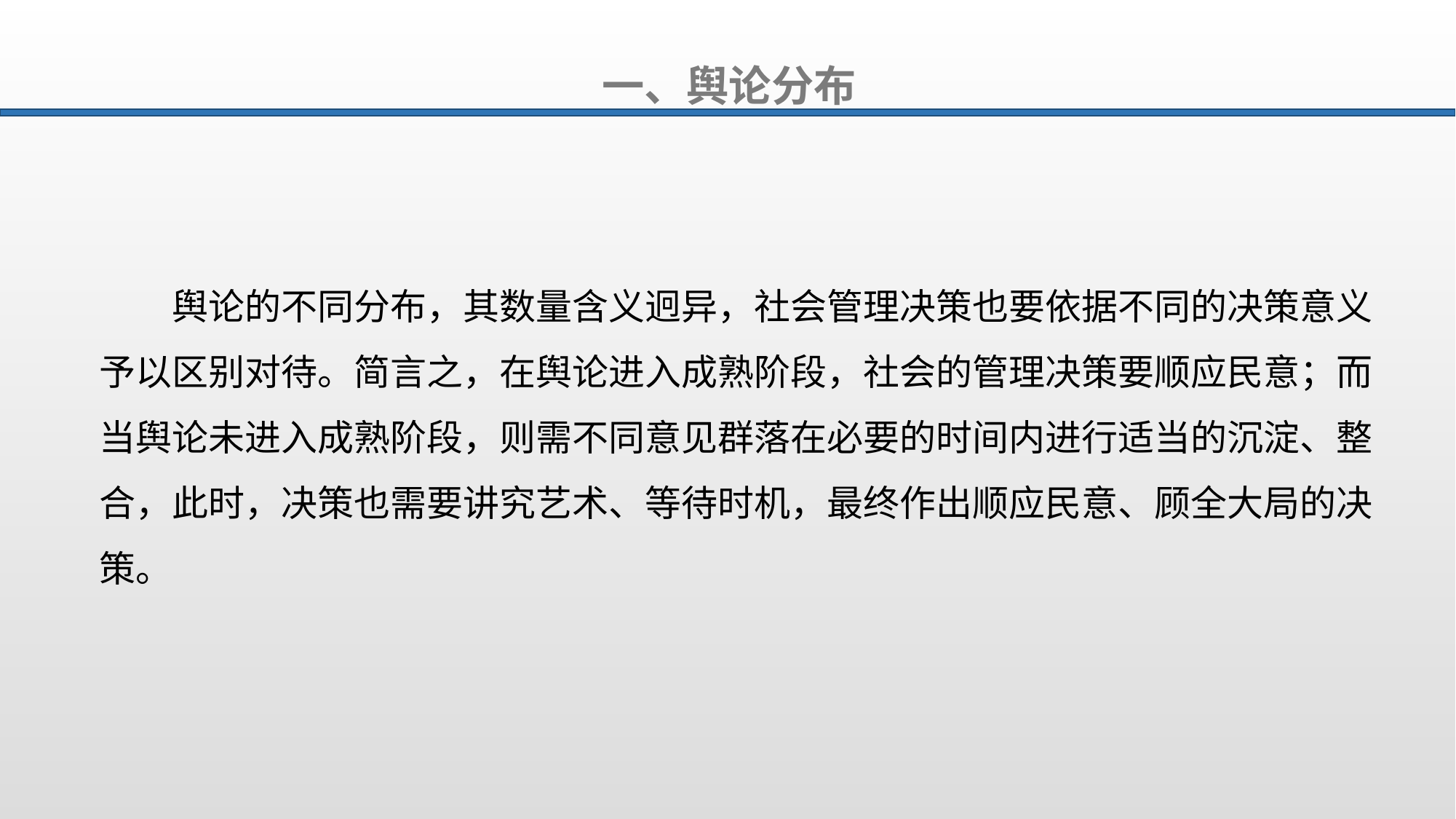

一、舆论分布

舆论的不同分布，其数量含义迥异，社会管理决策也要依据不同的决策意义予以区别对待。简言之，在舆论进入成熟阶段，社会的管理决策要顺应民意；而当舆论未进入成熟阶段，则需不同意见群落在必要的时间内进行适当的沉淀、整合，此时，决策也需要讲究艺术、等待时机，最终作出顺应民意、顾全大局的决策。